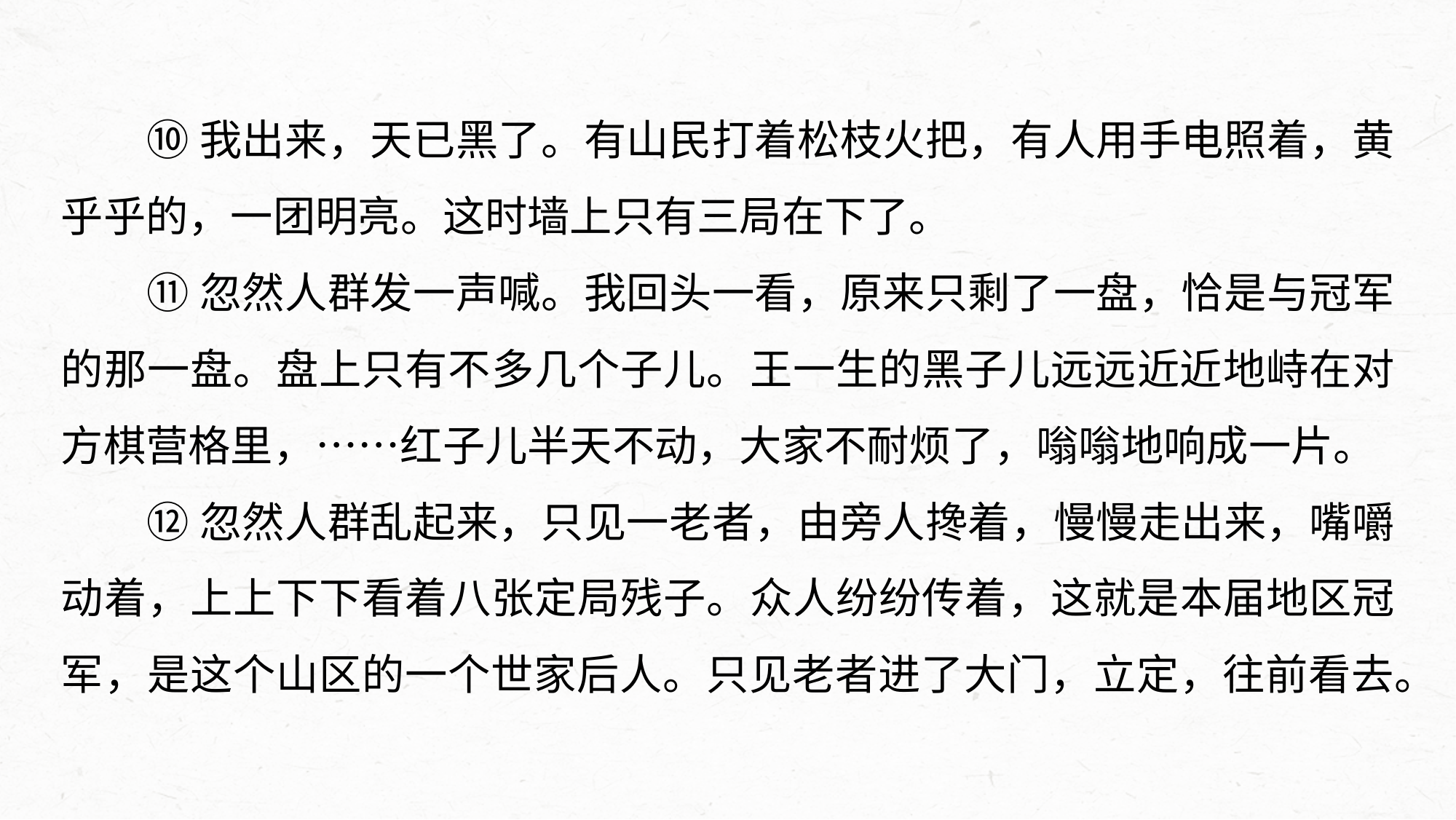

⑩我出来，天已黑了。有山民打着松枝火把，有人用手电照着，黄乎乎的，一团明亮。这时墙上只有三局在下了。
⑪忽然人群发一声喊。我回头一看，原来只剩了一盘，恰是与冠军的那一盘。盘上只有不多几个子儿。王一生的黑子儿远远近近地峙在对方棋营格里，……红子儿半天不动，大家不耐烦了，嗡嗡地响成一片。
⑫忽然人群乱起来，只见一老者，由旁人搀着，慢慢走出来，嘴嚼动着，上上下下看着八张定局残子。众人纷纷传着，这就是本届地区冠军，是这个山区的一个世家后人。只见老者进了大门，立定，往前看去。